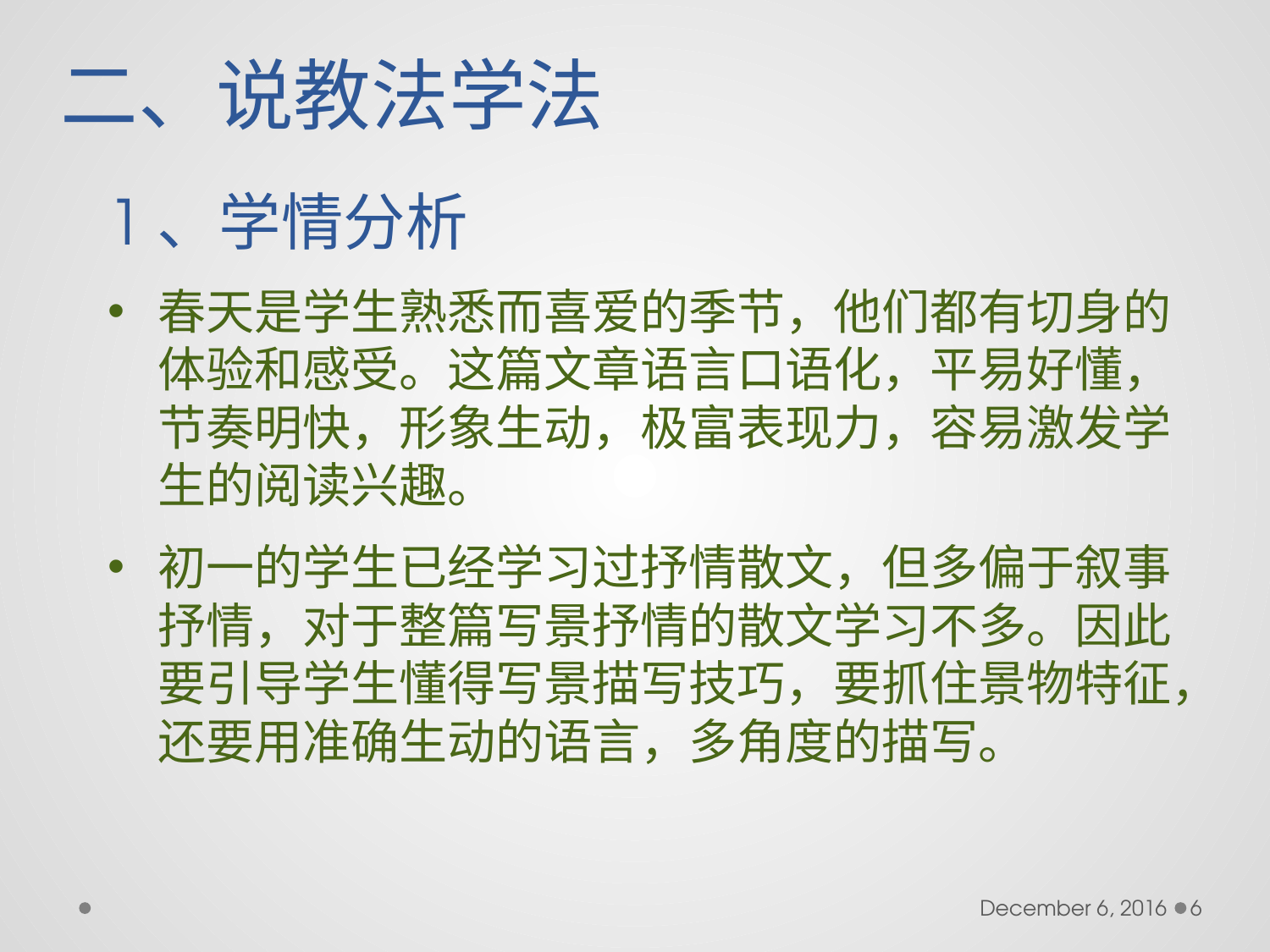

二、说教法学法
1、学情分析
春天是学生熟悉而喜爱的季节，他们都有切身的体验和感受。这篇文章语言口语化，平易好懂，节奏明快，形象生动，极富表现力，容易激发学生的阅读兴趣。
初一的学生已经学习过抒情散文，但多偏于叙事抒情，对于整篇写景抒情的散文学习不多。因此要引导学生懂得写景描写技巧，要抓住景物特征，还要用准确生动的语言，多角度的描写。

December 6, 2016
6